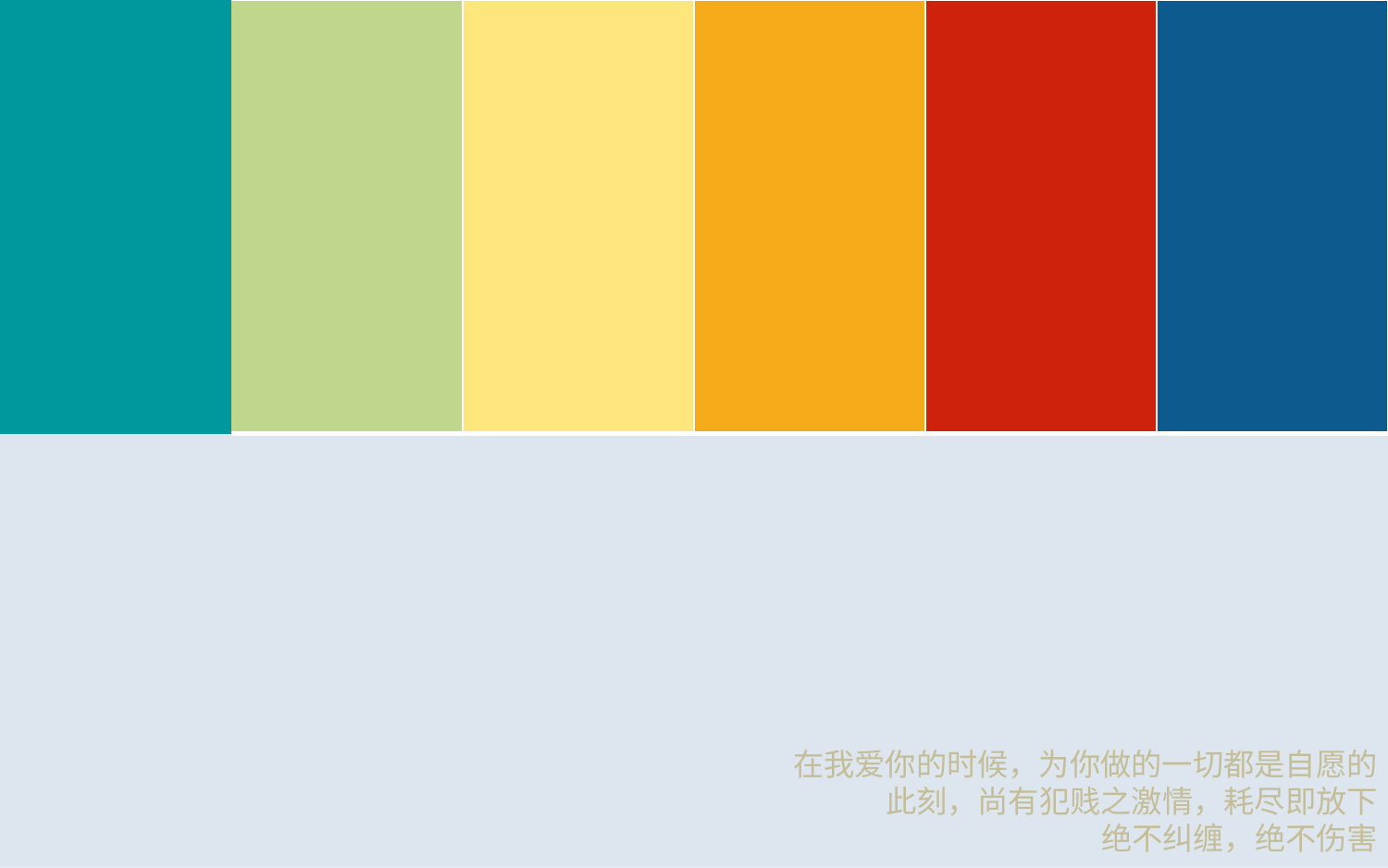

|  |  |  |  |  |  |
| --- | --- | --- | --- | --- | --- |

在我爱你的时候，为你做的一切都是自愿的
此刻，尚有犯贱之激情，耗尽即放下
绝不纠缠，绝不伤害